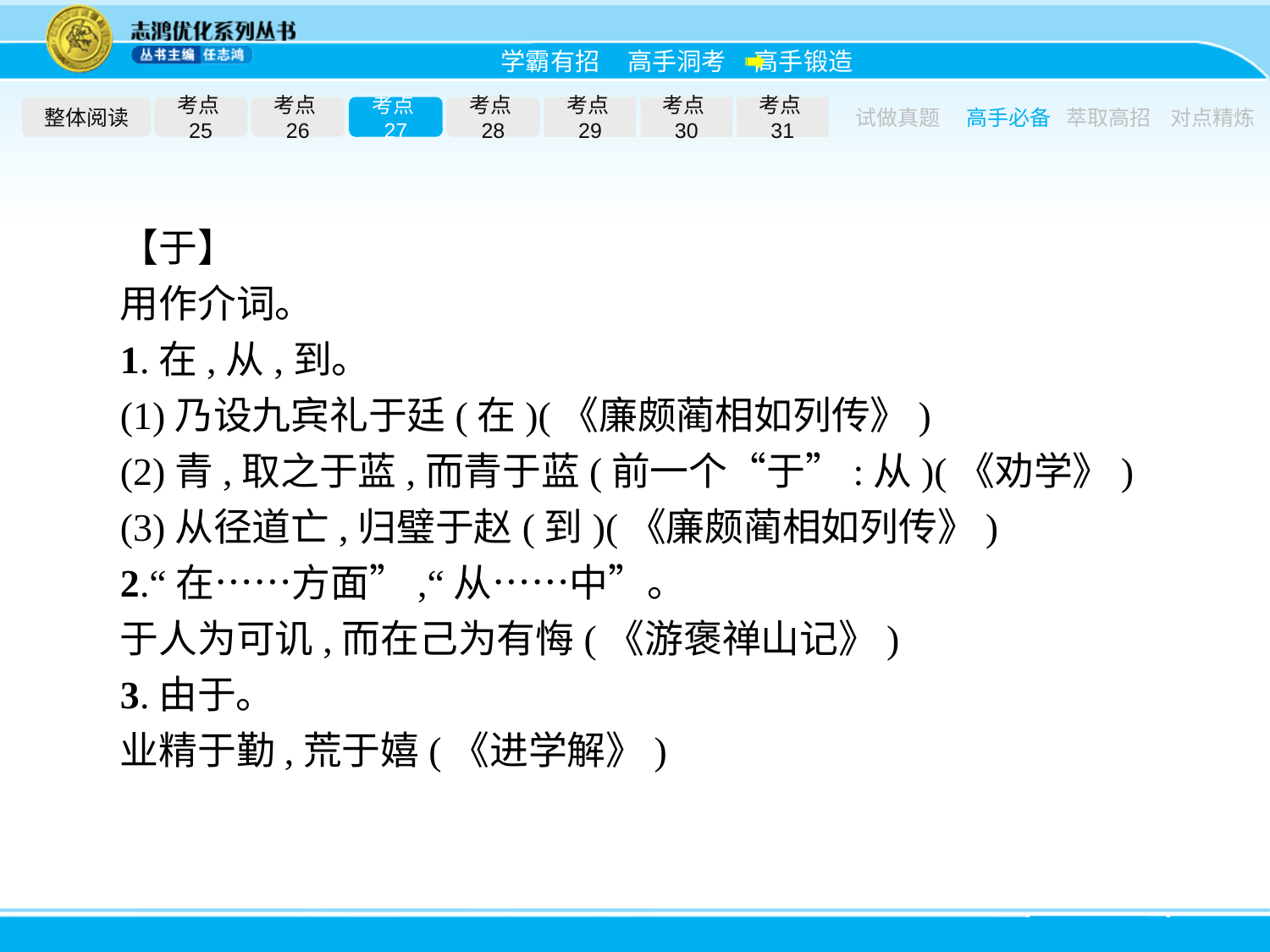

整体阅读
考点25
考点26
考点27
考点28
考点29
考点30
考点31
试做真题
高手必备
萃取高招
对点精炼
【于】
用作介词。
1.在,从,到。
(1)乃设九宾礼于廷(在)(《廉颇蔺相如列传》)
(2)青,取之于蓝,而青于蓝(前一个“于”:从)(《劝学》)
(3)从径道亡,归璧于赵(到)(《廉颇蔺相如列传》)
2.“在……方面”,“从……中”。
于人为可讥,而在己为有悔(《游褒禅山记》)
3.由于。
业精于勤,荒于嬉(《进学解》)